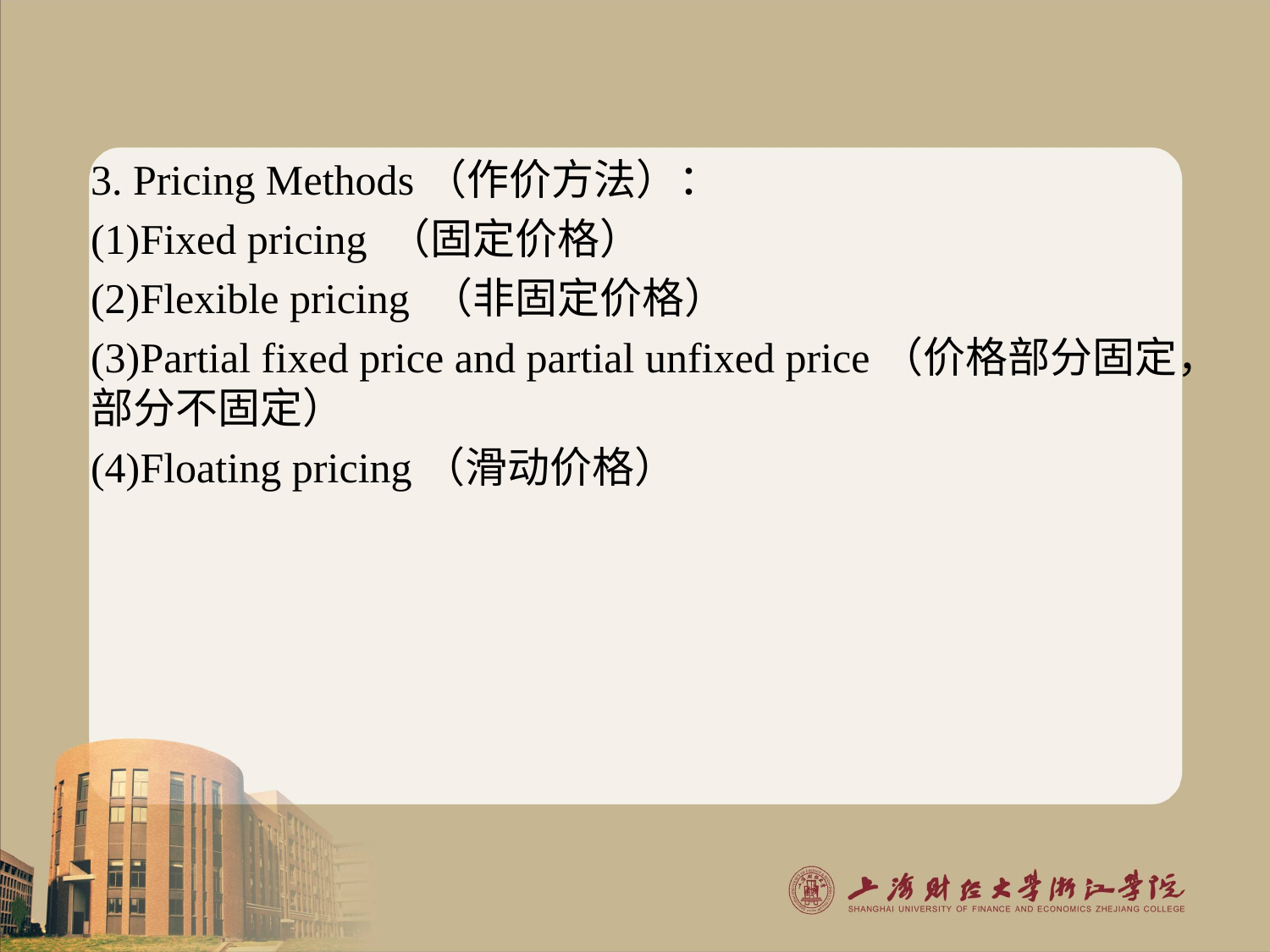

#
3. Pricing Methods（作价方法）：
(1)Fixed pricing （固定价格）
(2)Flexible pricing （非固定价格）
(3)Partial fixed price and partial unfixed price（价格部分固定，部分不固定）
(4)Floating pricing（滑动价格）